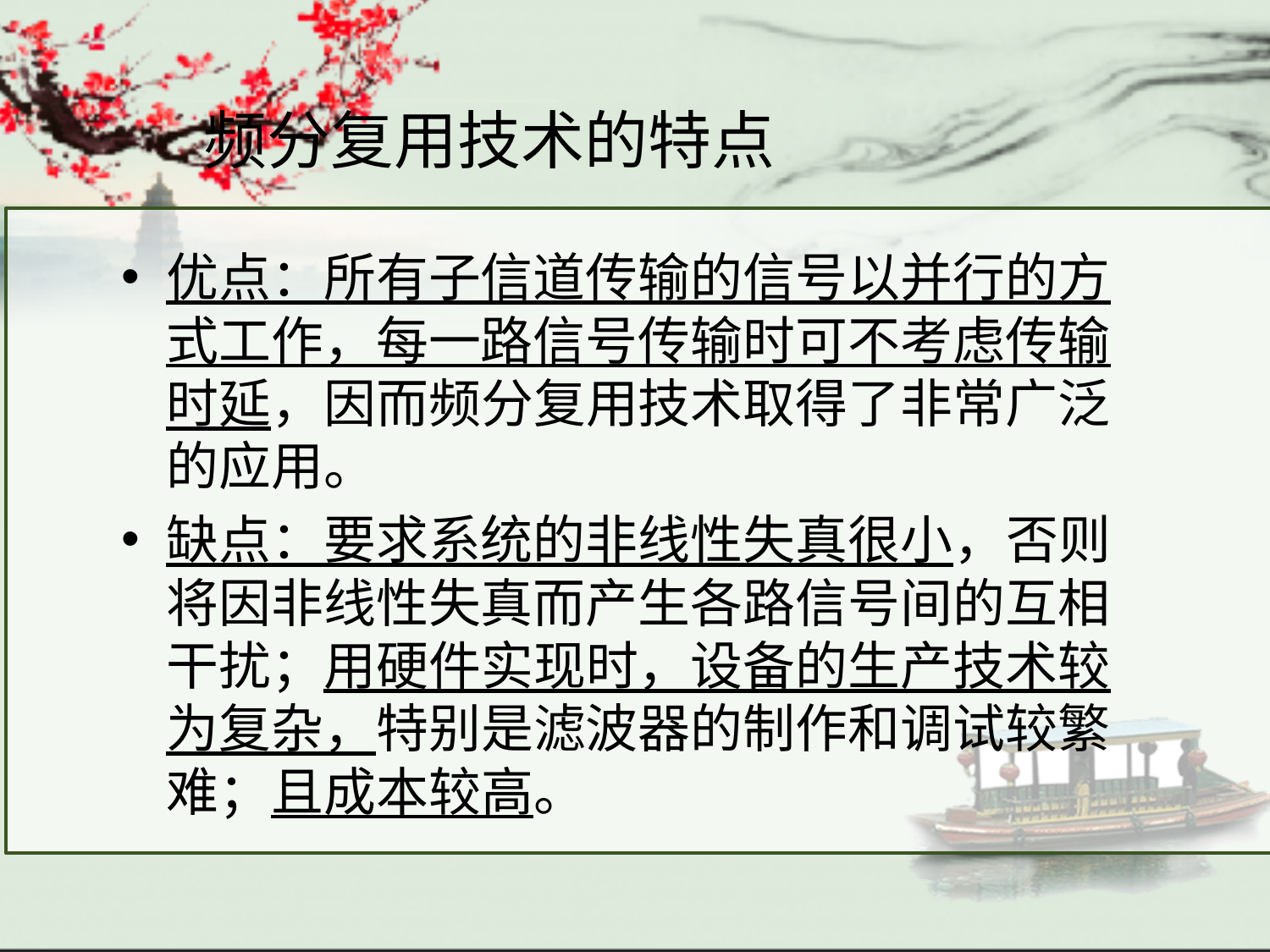

# 频分复用技术的特点

优点：所有子信道传输的信号以并行的方式工作，每一路信号传输时可不考虑传输时延，因而频分复用技术取得了非常广泛的应用。
缺点：要求系统的非线性失真很小，否则将因非线性失真而产生各路信号间的互相干扰；用硬件实现时，设备的生产技术较为复杂，特别是滤波器的制作和调试较繁难；且成本较高。